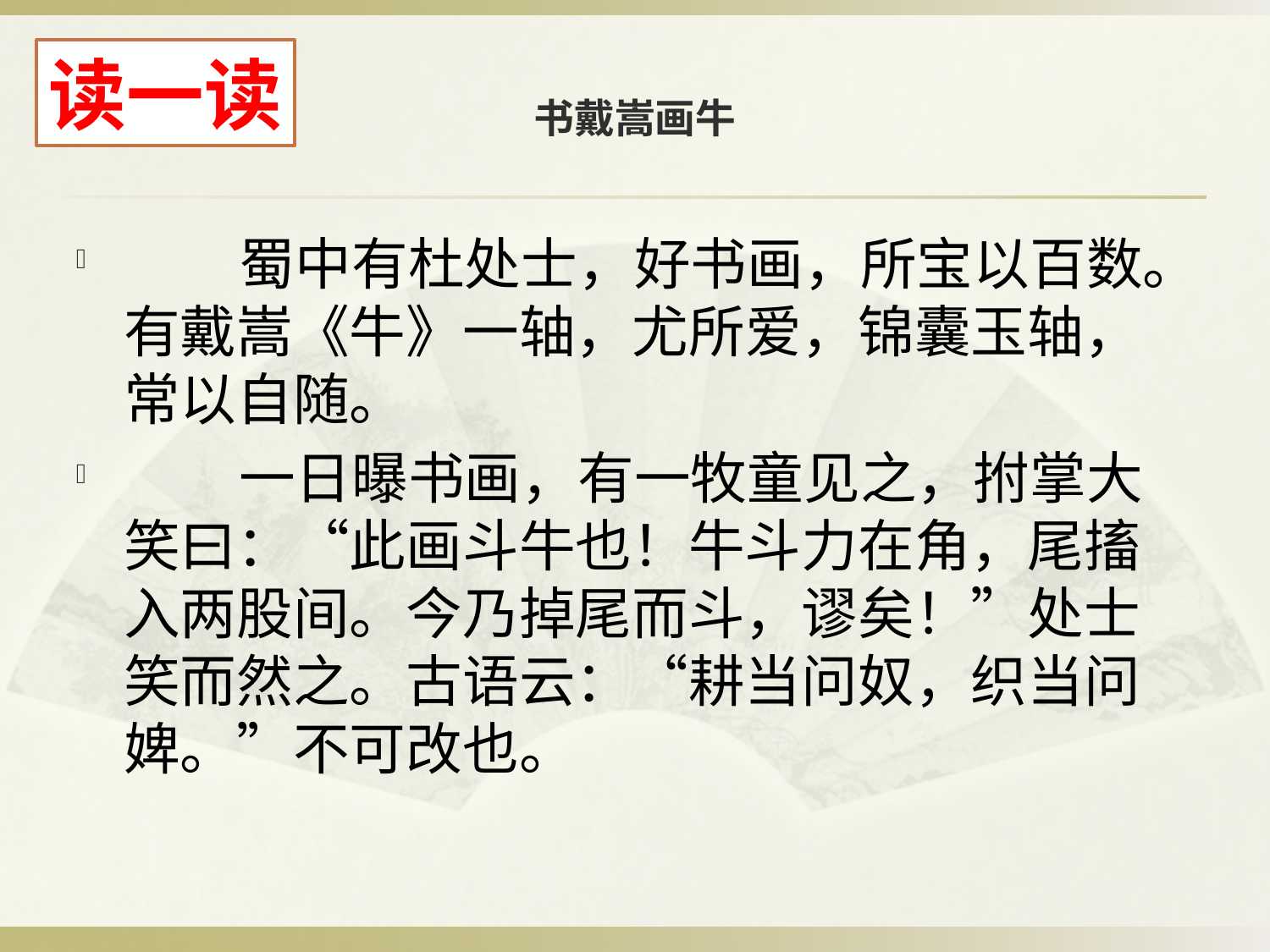

# 书戴嵩画牛
读一读
        蜀中有杜处士，好书画，所宝以百数。有戴嵩《牛》一轴，尤所爱，锦囊玉轴，常以自随。
        一日曝书画，有一牧童见之，拊掌大笑曰：“此画斗牛也！牛斗力在角，尾搐入两股间。今乃掉尾而斗，谬矣！”处士笑而然之。古语云：“耕当问奴，织当问婢。”不可改也。